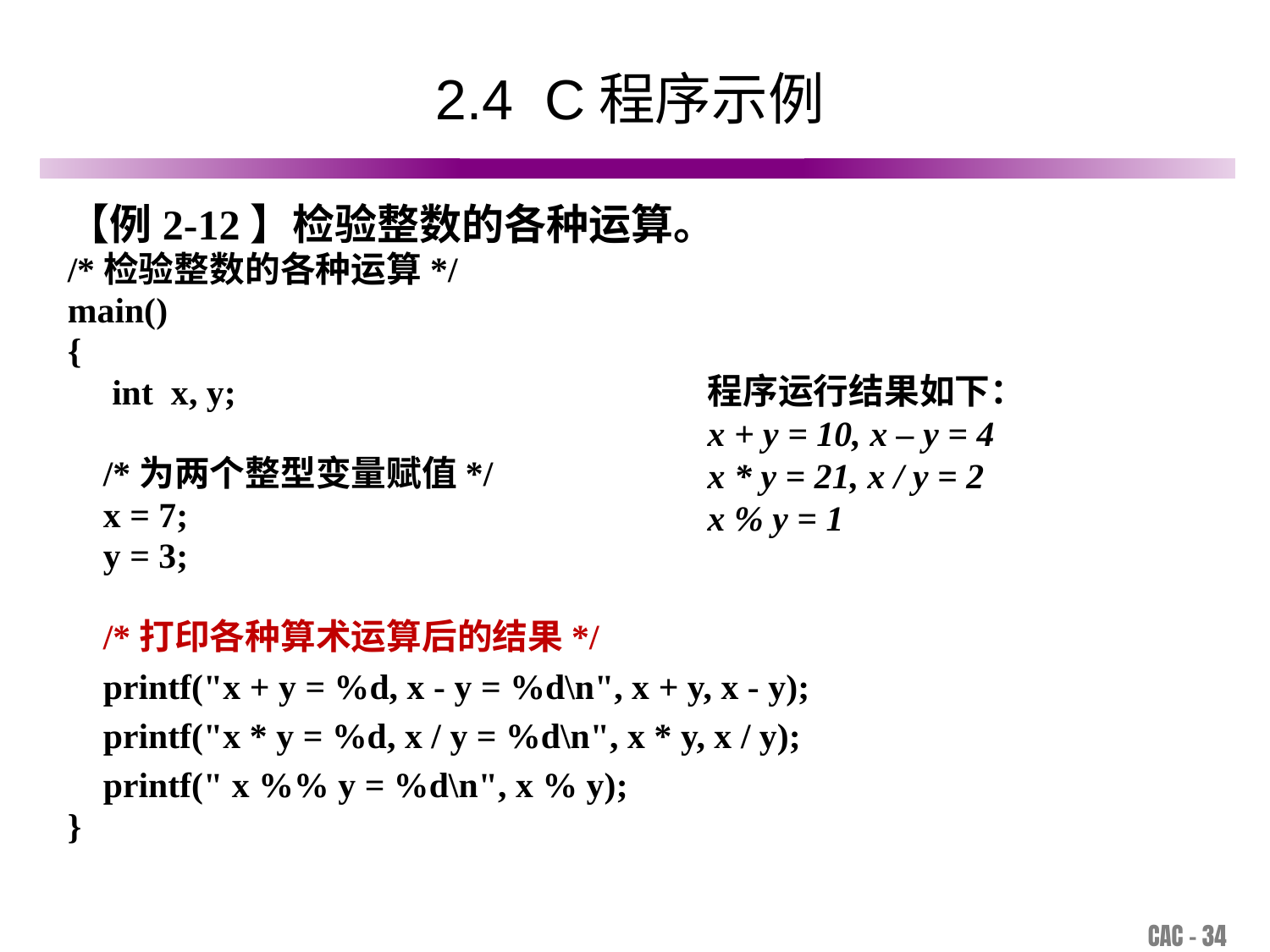

# 2.4  C程序示例
【例2-12】检验整数的各种运算。
/*检验整数的各种运算*/
main()
{
     int  x, y;

    /*为两个整型变量赋值*/
    x = 7;
    y = 3;

    /*打印各种算术运算后的结果*/
    printf("x + y = %d, x - y = %d\n", x + y, x - y);
    printf("x * y = %d, x / y = %d\n", x * y, x / y);
    printf(" x %% y = %d\n", x % y);
}
程序运行结果如下：
x + y = 10, x – y = 4
x * y = 21, x / y = 2
x % y = 1
34